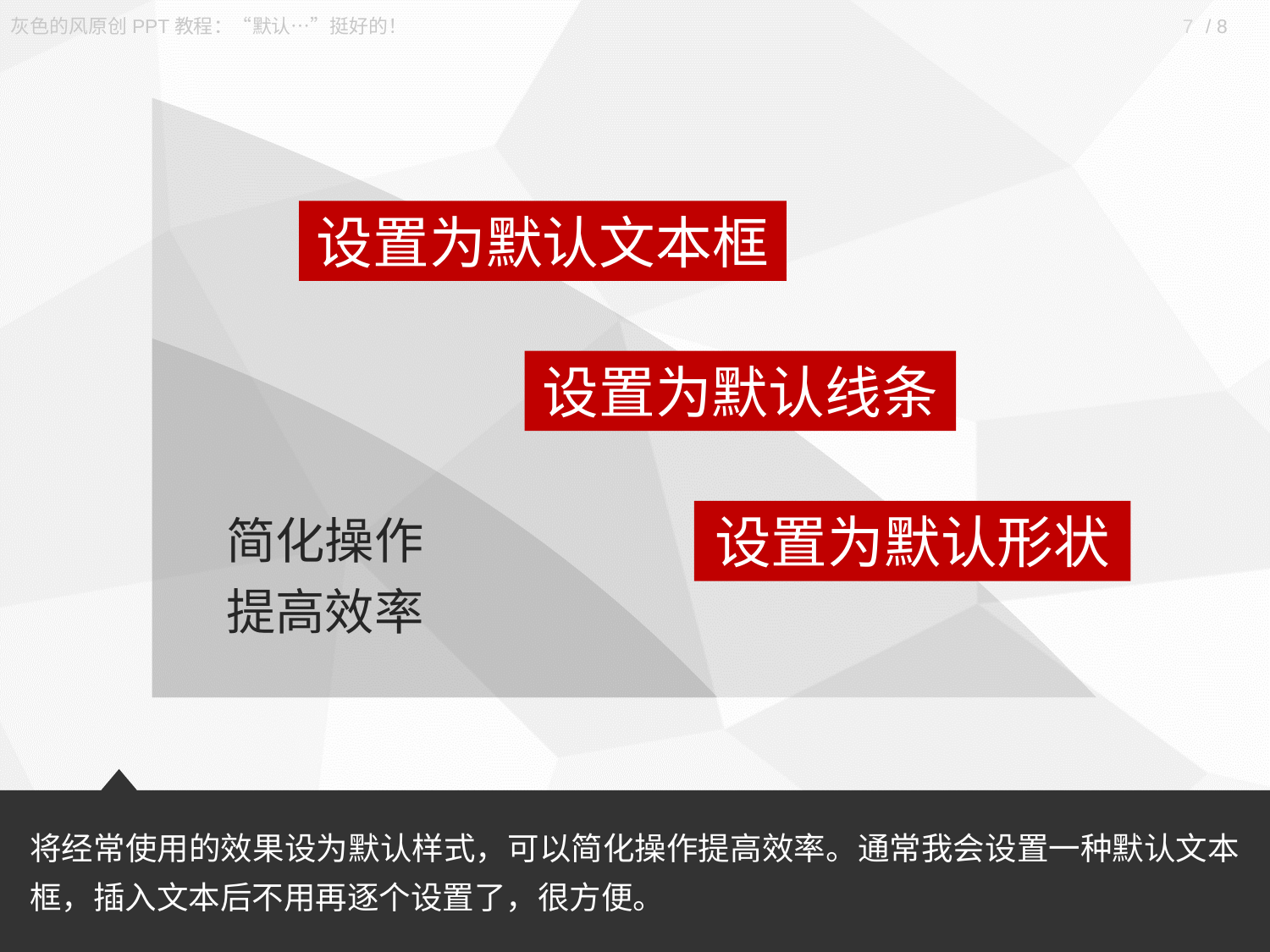

7

设置为默认文本框

设置为默认线条
简化操作
提高效率
设置为默认形状
将经常使用的效果设为默认样式，可以简化操作提高效率。通常我会设置一种默认文本框，插入文本后不用再逐个设置了，很方便。